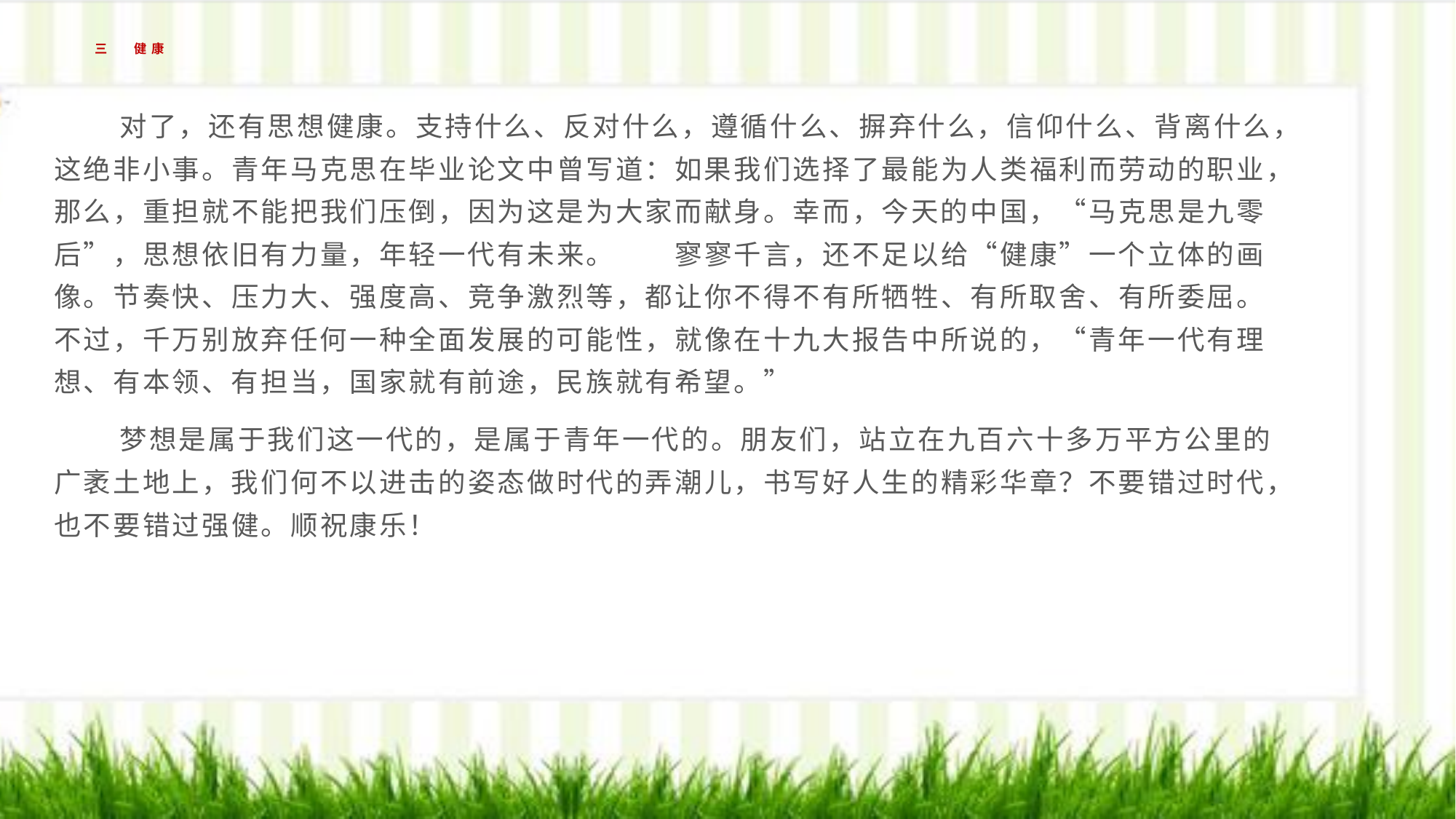

# 三   健康
       对了，还有思想健康。支持什么、反对什么，遵循什么、摒弃什么，信仰什么、背离什么，这绝非小事。青年马克思在毕业论文中曾写道：如果我们选择了最能为人类福利而劳动的职业，那么，重担就不能把我们压倒，因为这是为大家而献身。幸而，今天的中国，“马克思是九零后”，思想依旧有力量，年轻一代有未来。　　寥寥千言，还不足以给“健康”一个立体的画像。节奏快、压力大、强度高、竞争激烈等，都让你不得不有所牺牲、有所取舍、有所委屈。不过，千万别放弃任何一种全面发展的可能性，就像在十九大报告中所说的，“青年一代有理想、有本领、有担当，国家就有前途，民族就有希望。”
       梦想是属于我们这一代的，是属于青年一代的。朋友们，站立在九百六十多万平方公里的广袤土地上，我们何不以进击的姿态做时代的弄潮儿，书写好人生的精彩华章？不要错过时代，也不要错过强健。顺祝康乐！